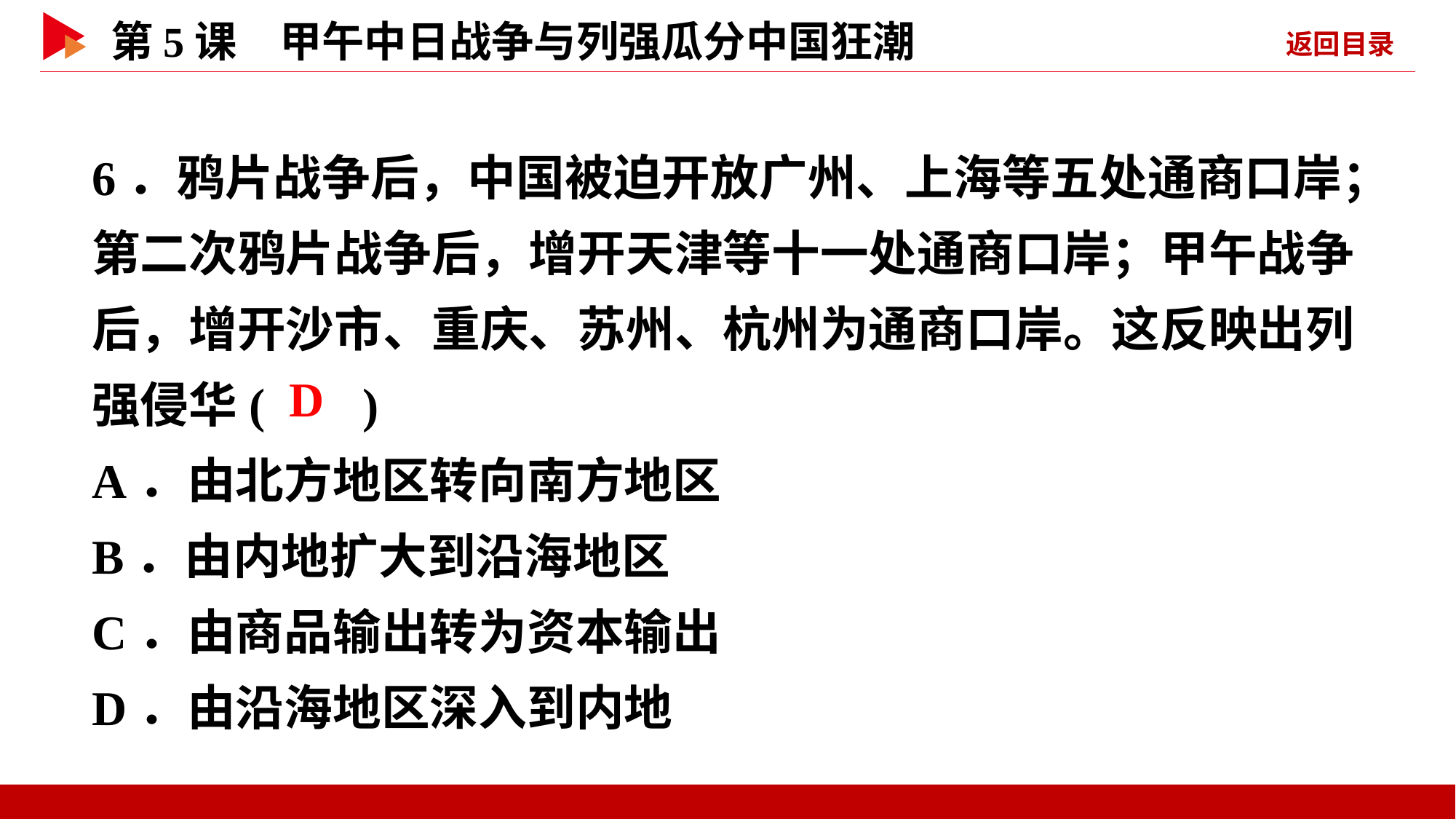

6．鸦片战争后，中国被迫开放广州、上海等五处通商口岸；第二次鸦片战争后，增开天津等十一处通商口岸；甲午战争后，增开沙市、重庆、苏州、杭州为通商口岸。这反映出列强侵华(        )
A．由北方地区转向南方地区
B．由内地扩大到沿海地区
C．由商品输出转为资本输出
D．由沿海地区深入到内地
   D